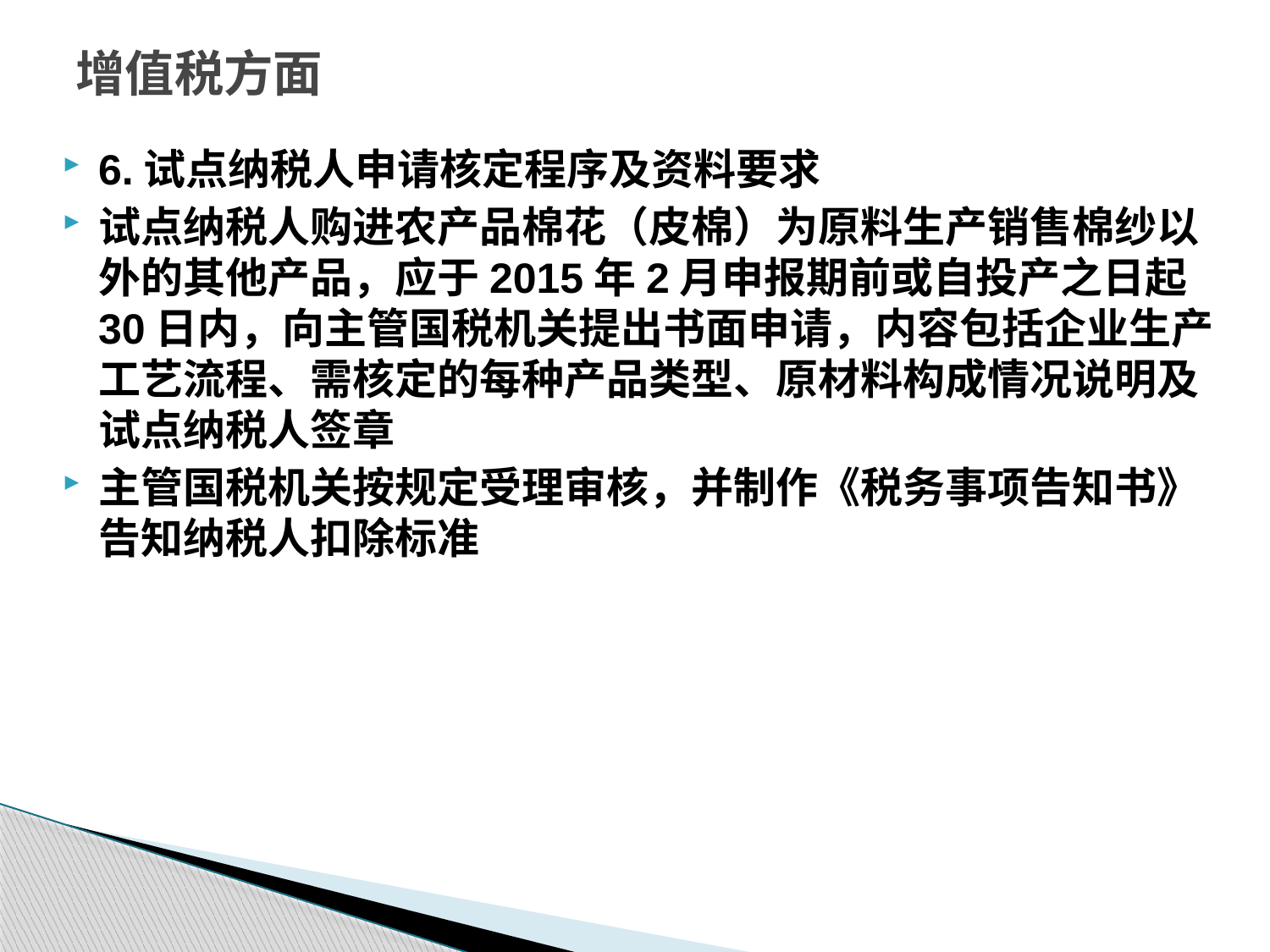

# 增值税方面
6.试点纳税人申请核定程序及资料要求
试点纳税人购进农产品棉花（皮棉）为原料生产销售棉纱以外的其他产品，应于2015年2月申报期前或自投产之日起30日内，向主管国税机关提出书面申请，内容包括企业生产工艺流程、需核定的每种产品类型、原材料构成情况说明及试点纳税人签章
主管国税机关按规定受理审核，并制作《税务事项告知书》告知纳税人扣除标准